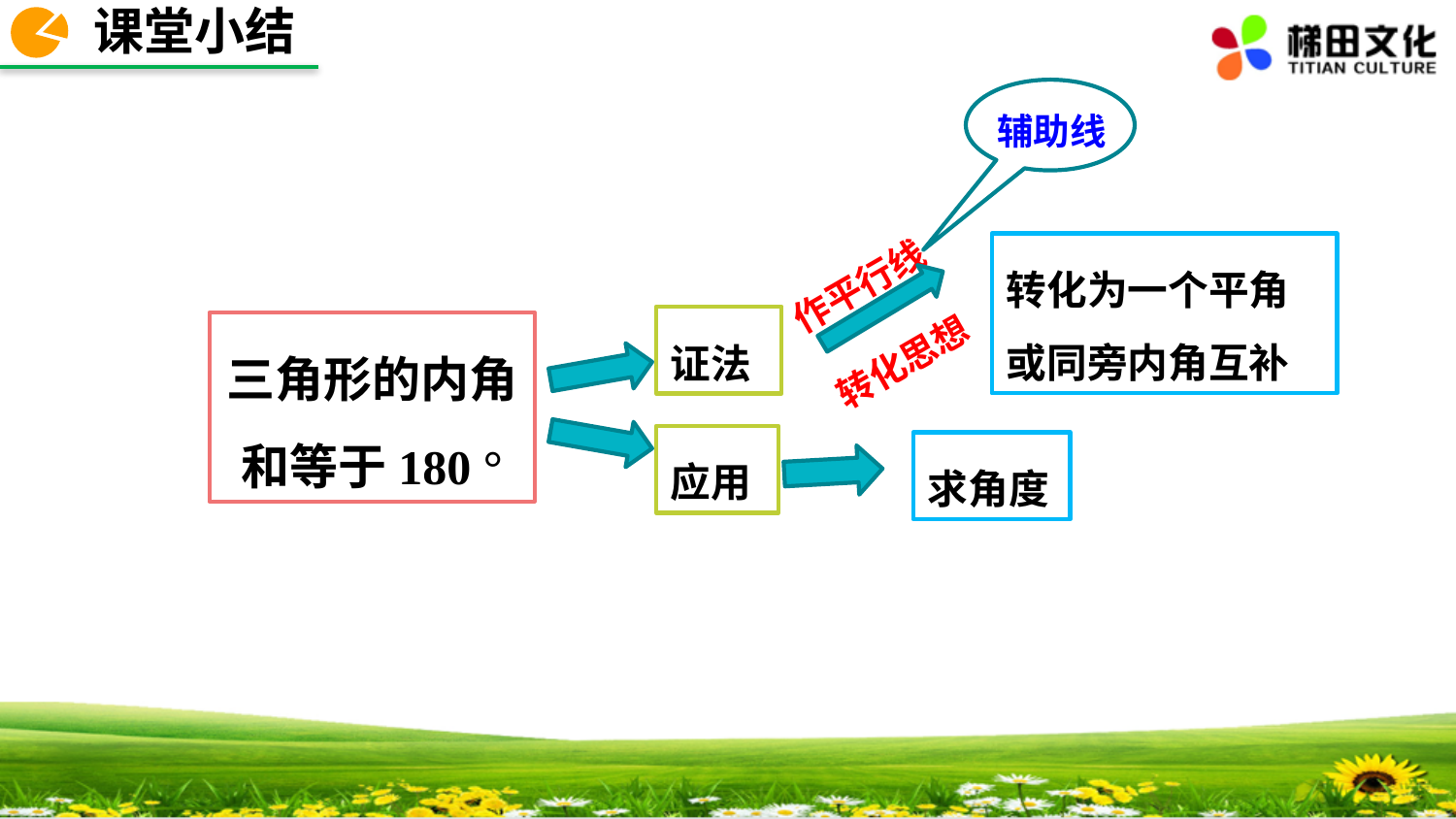

课堂小结

辅助线
作平行线
转化思想
转化为一个平角
或同旁内角互补

证法
三角形的内角和等于180 °

应用
求角度